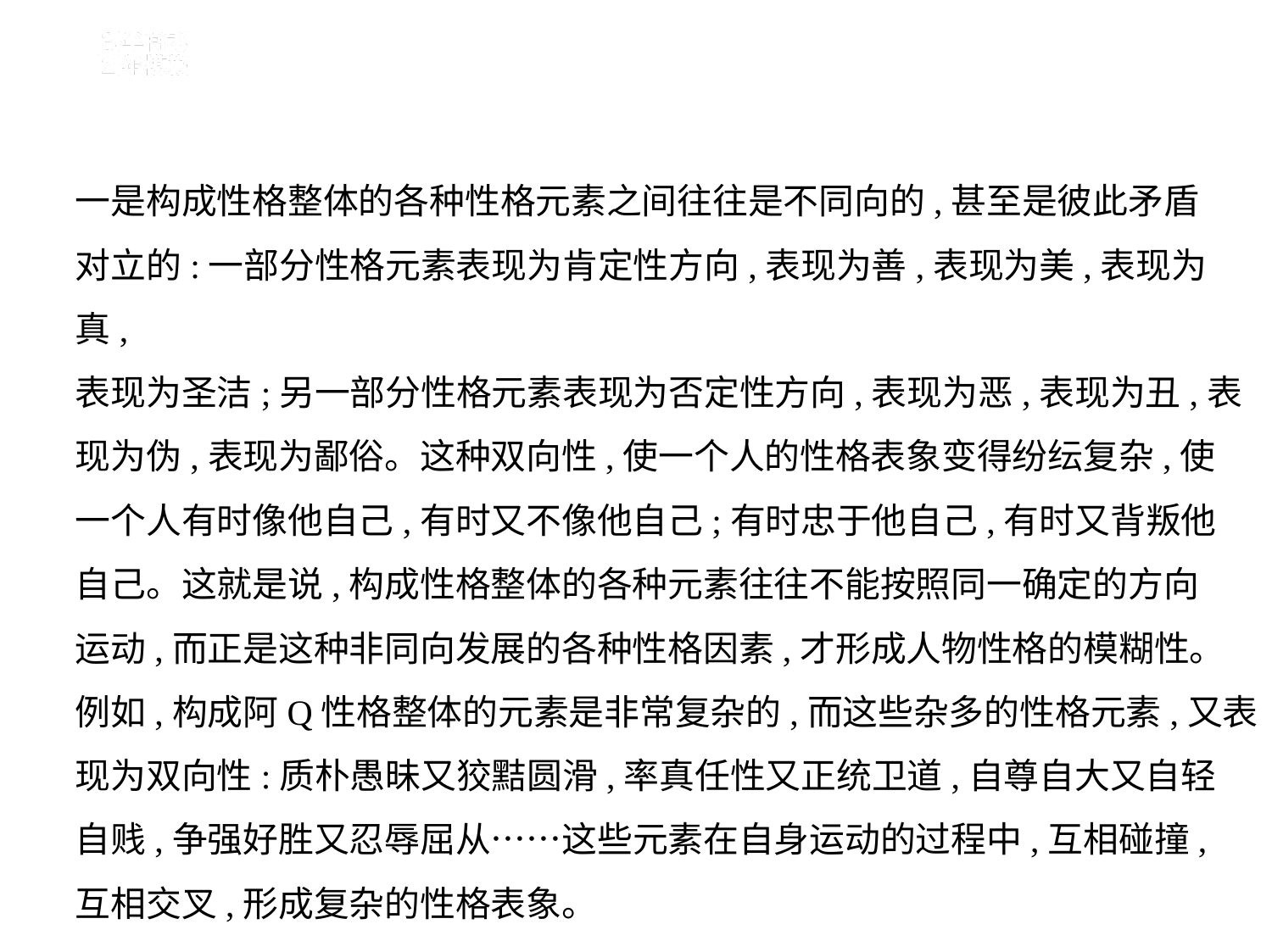

一是构成性格整体的各种性格元素之间往往是不同向的,甚至是彼此矛盾
对立的:一部分性格元素表现为肯定性方向,表现为善,表现为美,表现为真,
表现为圣洁;另一部分性格元素表现为否定性方向,表现为恶,表现为丑,表
现为伪,表现为鄙俗。这种双向性,使一个人的性格表象变得纷纭复杂,使
一个人有时像他自己,有时又不像他自己;有时忠于他自己,有时又背叛他
自己。这就是说,构成性格整体的各种元素往往不能按照同一确定的方向
运动,而正是这种非同向发展的各种性格因素,才形成人物性格的模糊性。
例如,构成阿Q性格整体的元素是非常复杂的,而这些杂多的性格元素,又表
现为双向性:质朴愚昧又狡黠圆滑,率真任性又正统卫道,自尊自大又自轻
自贱,争强好胜又忍辱屈从……这些元素在自身运动的过程中,互相碰撞,
互相交叉,形成复杂的性格表象。